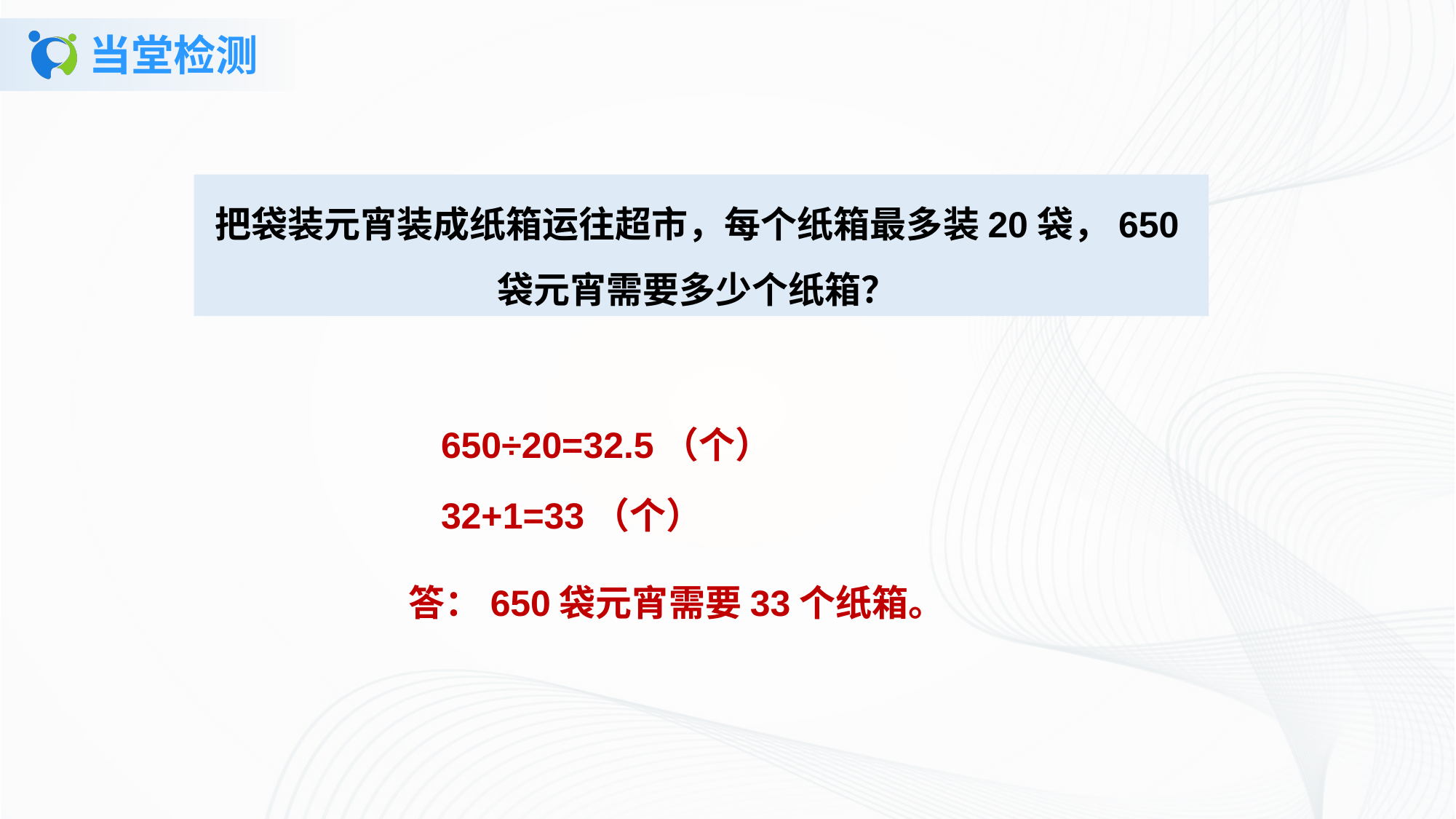

# 当堂检测
把袋装元宵装成纸箱运往超市，每个纸箱最多装20袋，650袋元宵需要多少个纸箱？
650÷20=32.5（个）
32+1=33（个）
答：650袋元宵需要33个纸箱。